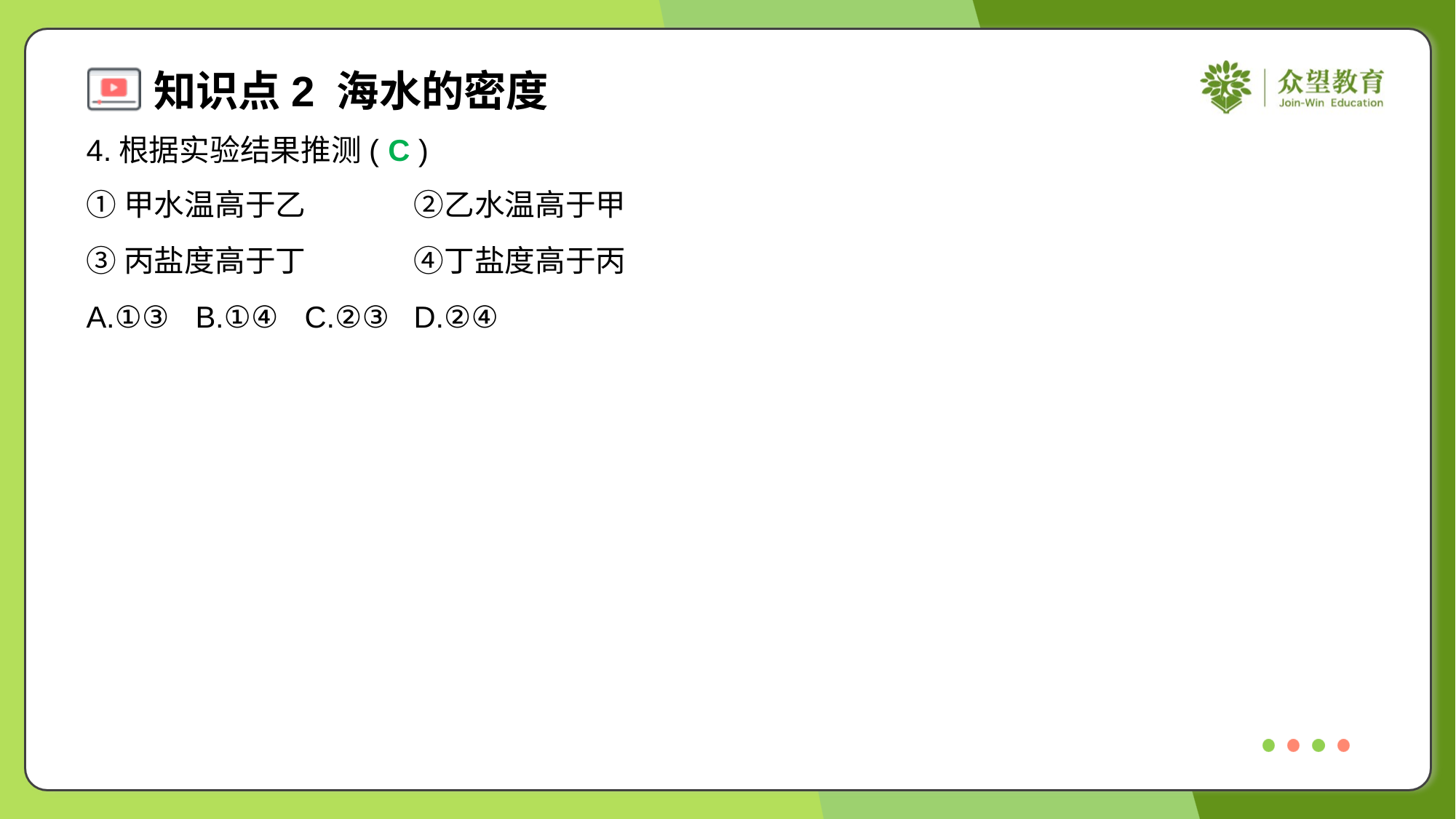

4.根据实验结果推测(     )
C
①甲水温高于乙	②乙水温高于甲
③丙盐度高于丁	④丁盐度高于丙
A.①③	B.①④	C.②③	D.②④